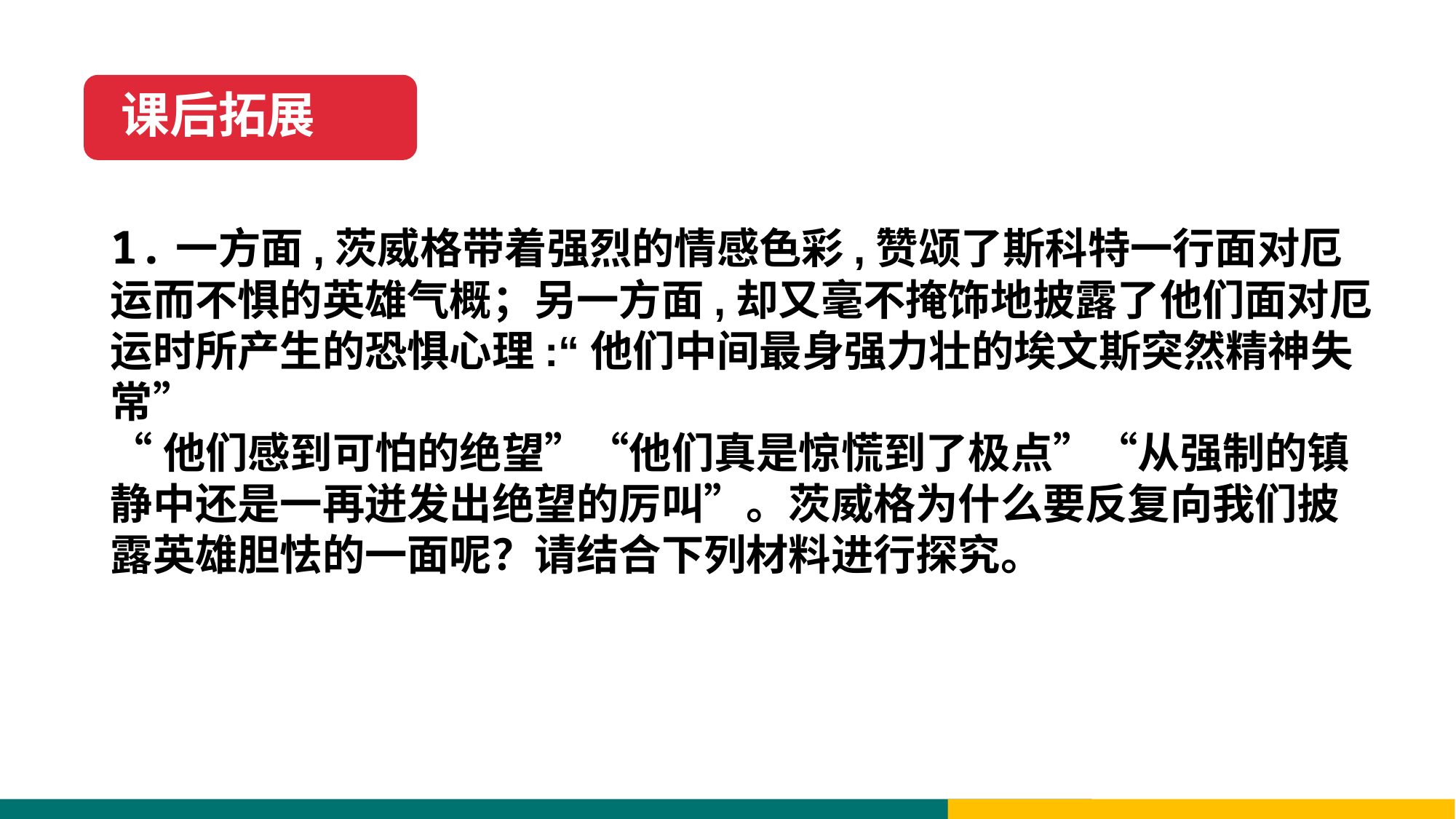

课后拓展
1.一方面,茨威格带着强烈的情感色彩,赞颂了斯科特一行面对厄运而不惧的英雄气概；另一方面,却又毫不掩饰地披露了他们面对厄运时所产生的恐惧心理:“他们中间最身强力壮的埃文斯突然精神失常”
“他们感到可怕的绝望”“他们真是惊慌到了极点”“从强制的镇静中还是一再迸发出绝望的厉叫”。茨威格为什么要反复向我们披露英雄胆怯的一面呢？请结合下列材料进行探究。